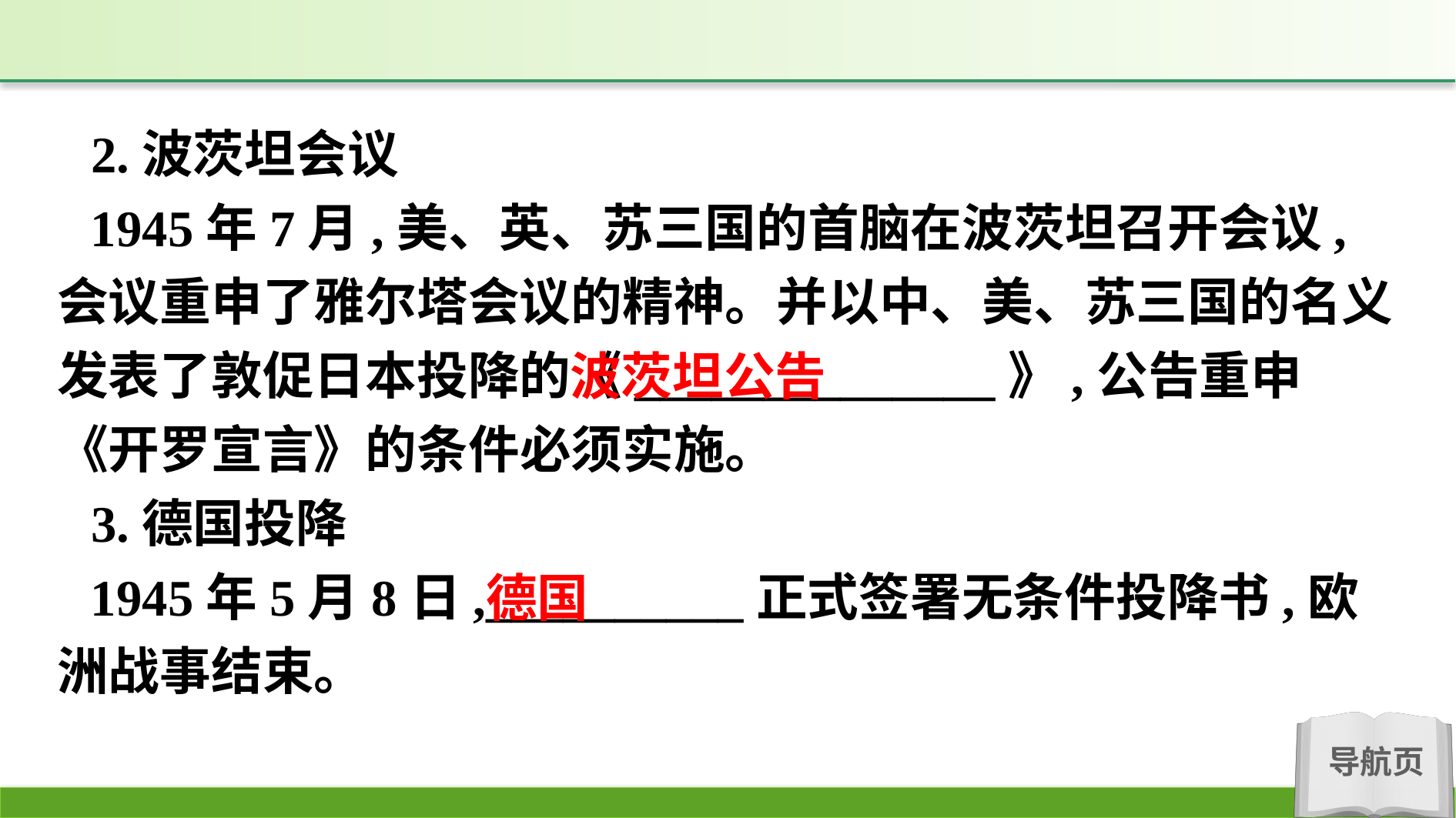

2.波茨坦会议
1945年7月,美、英、苏三国的首脑在波茨坦召开会议,会议重申了雅尔塔会议的精神。并以中、美、苏三国的名义发表了敦促日本投降的《______________》,公告重申《开罗宣言》的条件必须实施。
3.德国投降
1945年5月8日,__________正式签署无条件投降书,欧洲战事结束。
波茨坦公告
德国